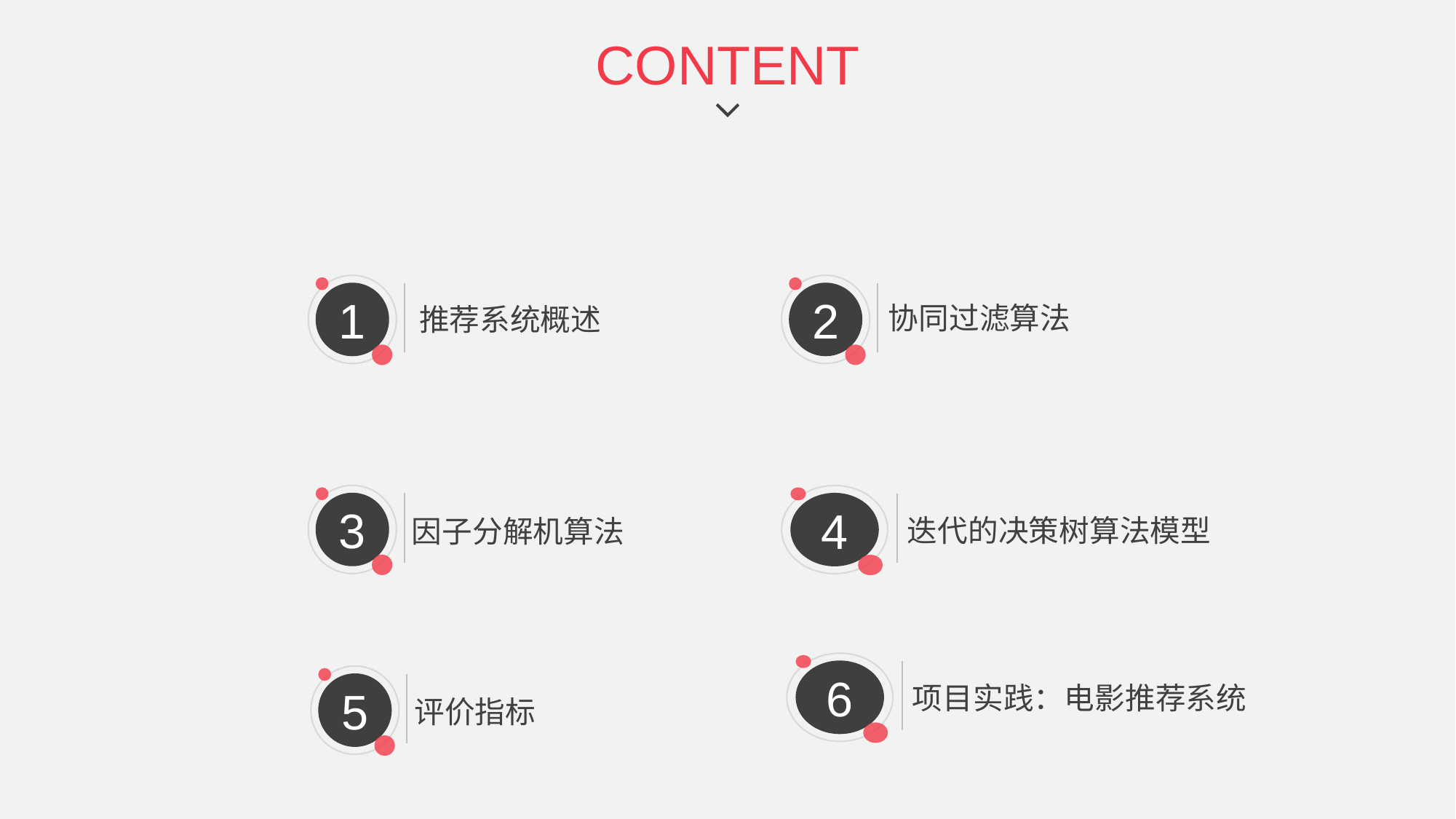

CONTENT

1

推荐系统概述

2

协同过滤算法

3

因子分解机算法

4

迭代的决策树算法模型

6

项目实践：电影推荐系统

5

评价指标